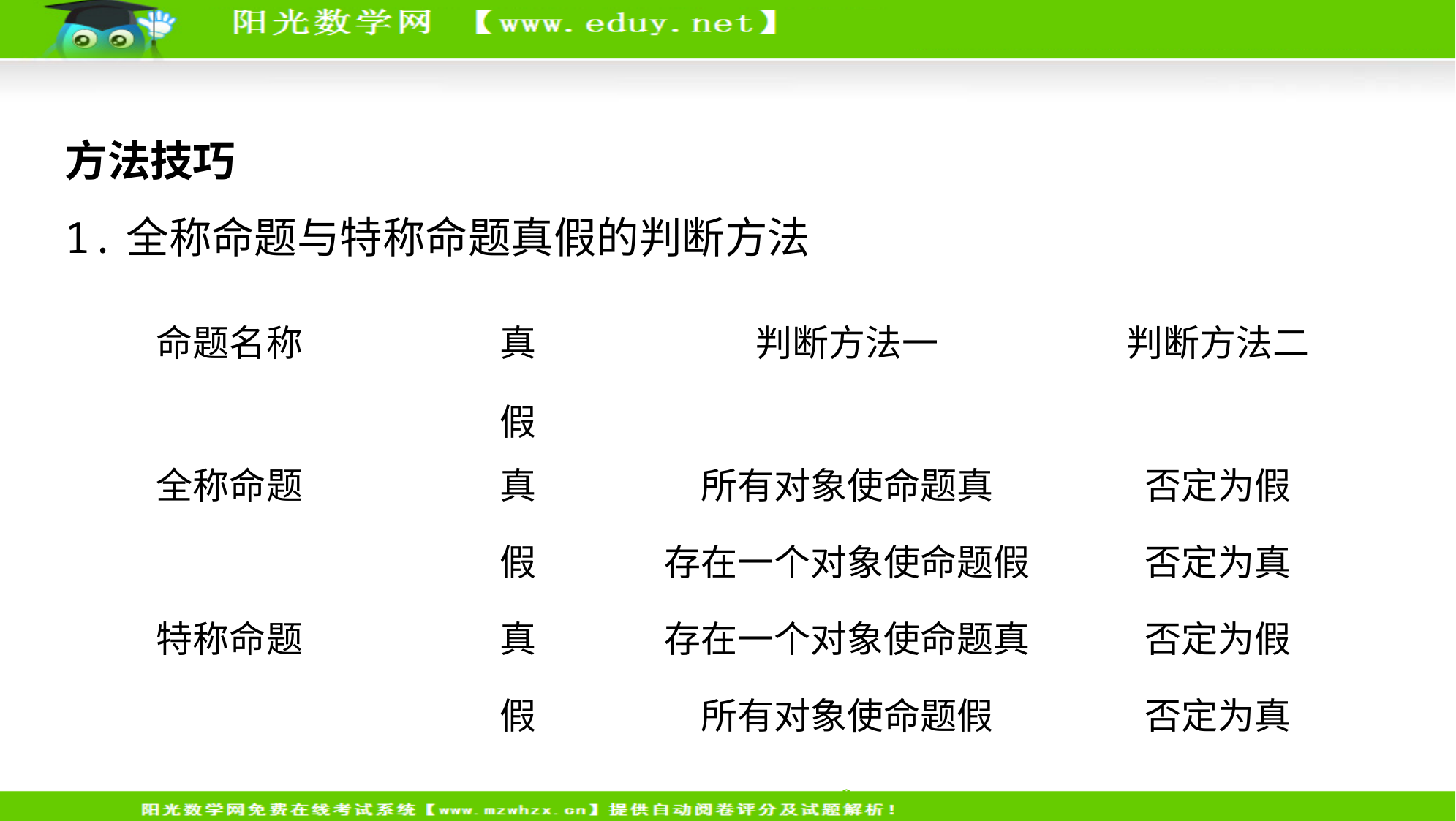

方法技巧
1.全称命题与特称命题真假的判断方法
| 命题名称 | 真 假 | 判断方法一 | 判断方法二 |
| --- | --- | --- | --- |
| 全称命题 | 真 | 所有对象使命题真 | 否定为假 |
|  | 假 | 存在一个对象使命题假 | 否定为真 |
| 特称命题 | 真 | 存在一个对象使命题真 | 否定为假 |
|  | 假 | 所有对象使命题假 | 否定为真 |